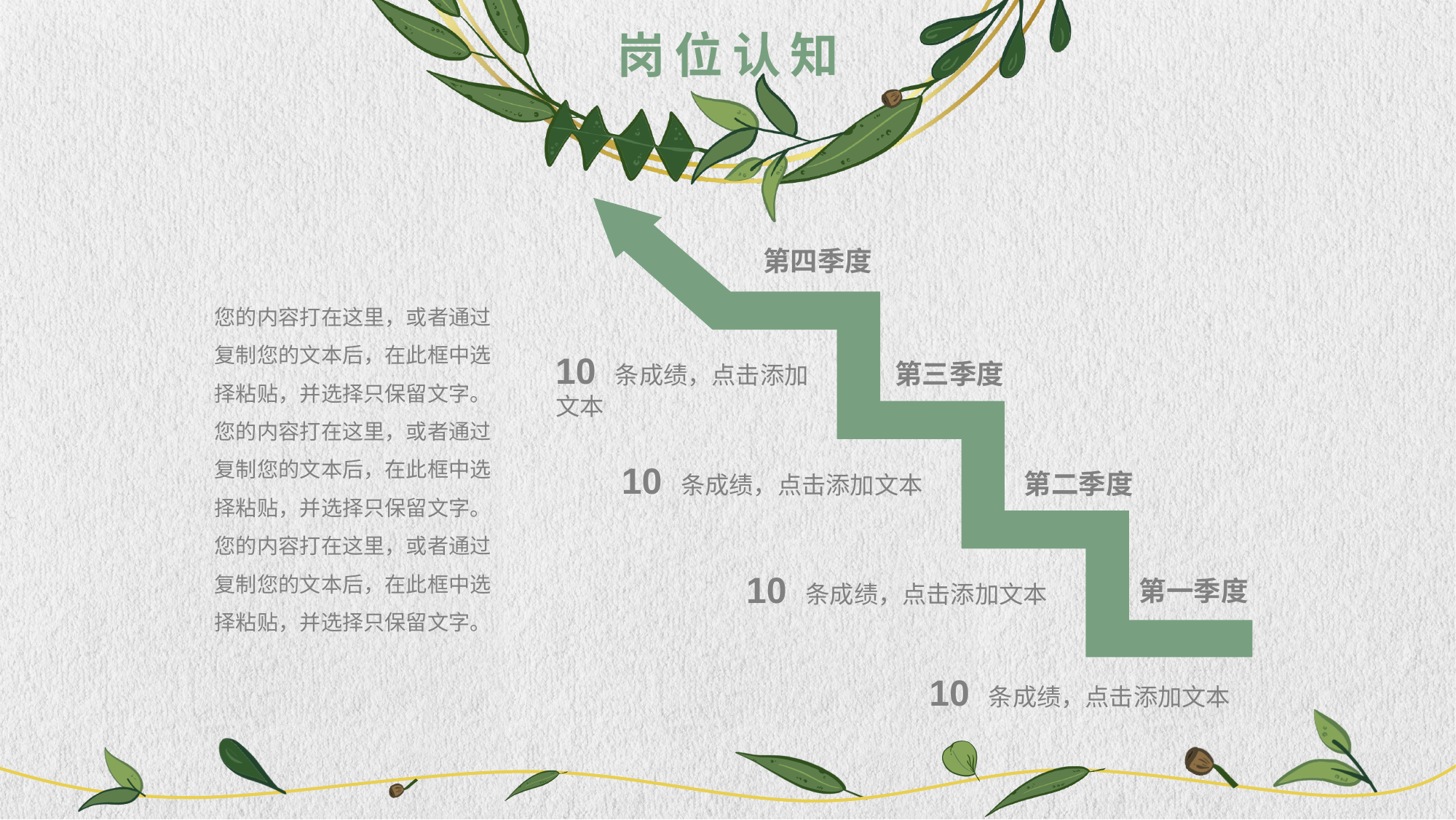

岗位认知

第四季度
您的内容打在这里，或者通过复制您的文本后，在此框中选择粘贴，并选择只保留文字。
您的内容打在这里，或者通过复制您的文本后，在此框中选择粘贴，并选择只保留文字。
您的内容打在这里，或者通过复制您的文本后，在此框中选择粘贴，并选择只保留文字。

10 条成绩，点击添加文本
第三季度
10 条成绩，点击添加文本
第二季度
10 条成绩，点击添加文本
第一季度
10 条成绩，点击添加文本